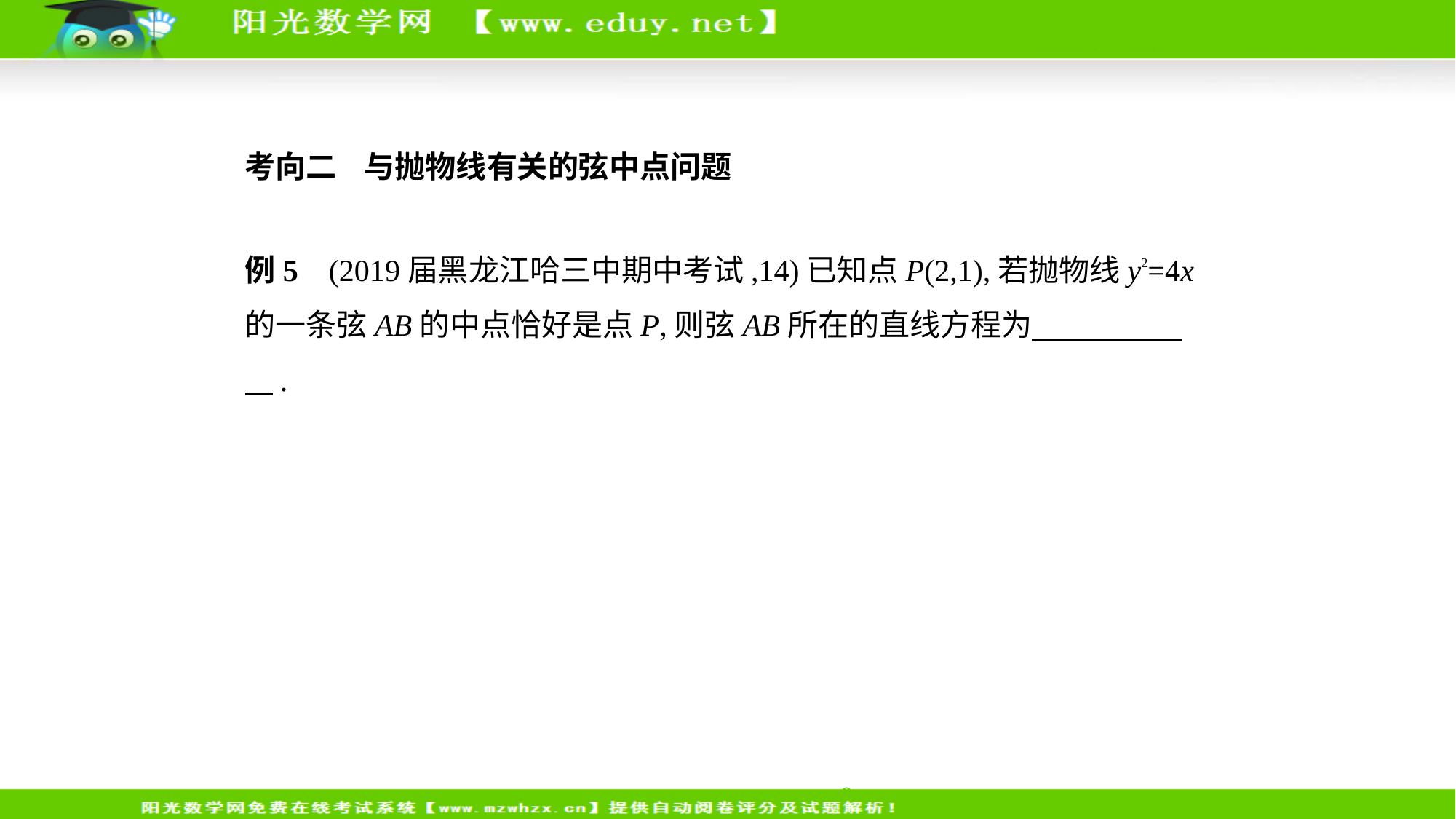

考向二    与抛物线有关的弦中点问题
例5    (2019届黑龙江哈三中期中考试,14)已知点P(2,1),若抛物线y2=4x
的一条弦AB的中点恰好是点P,则弦AB所在的直线方程为　　　　    
    .